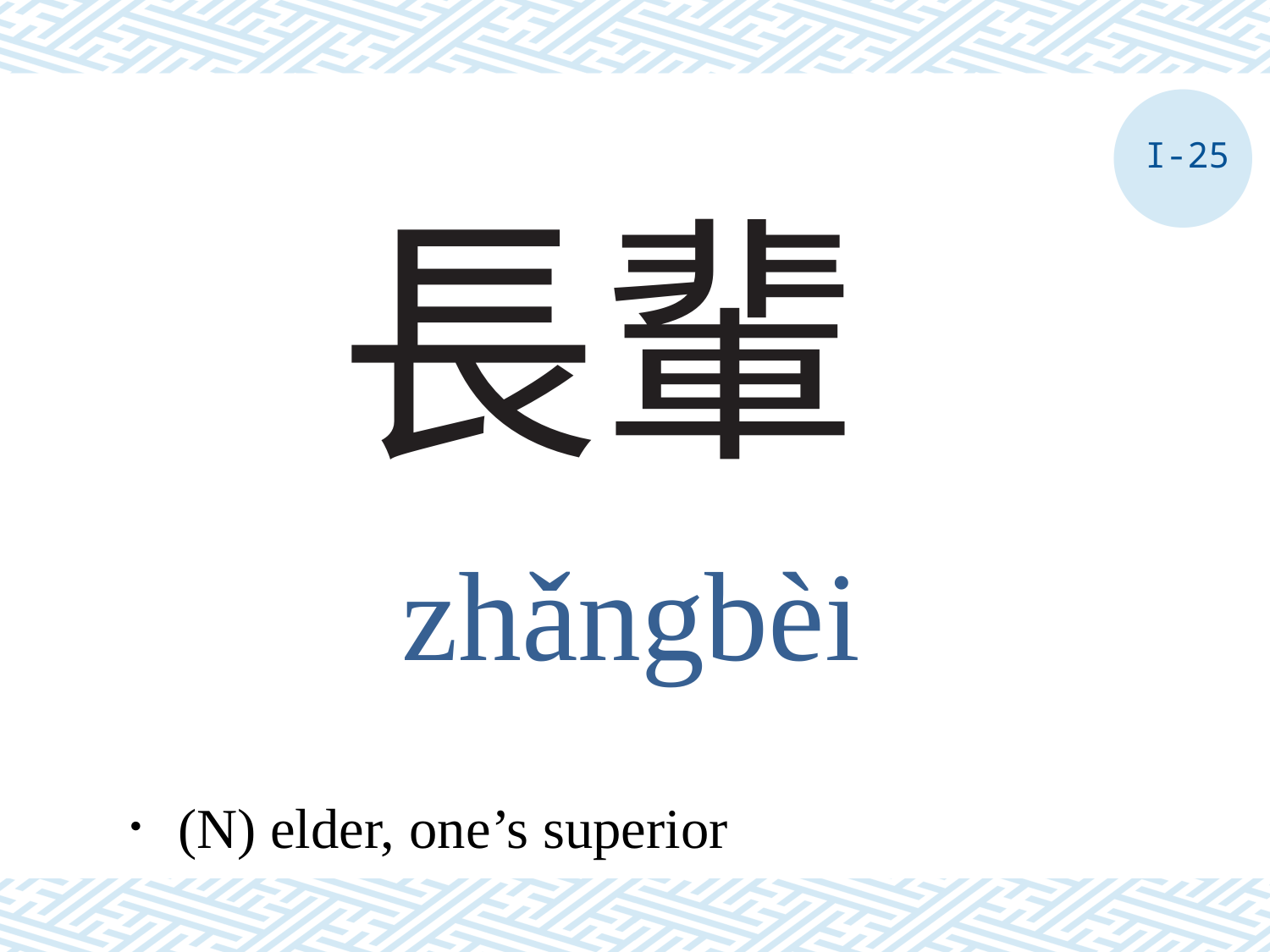

I-25

# 長輩
zhǎngbèi
．(N) elder, one’s superior